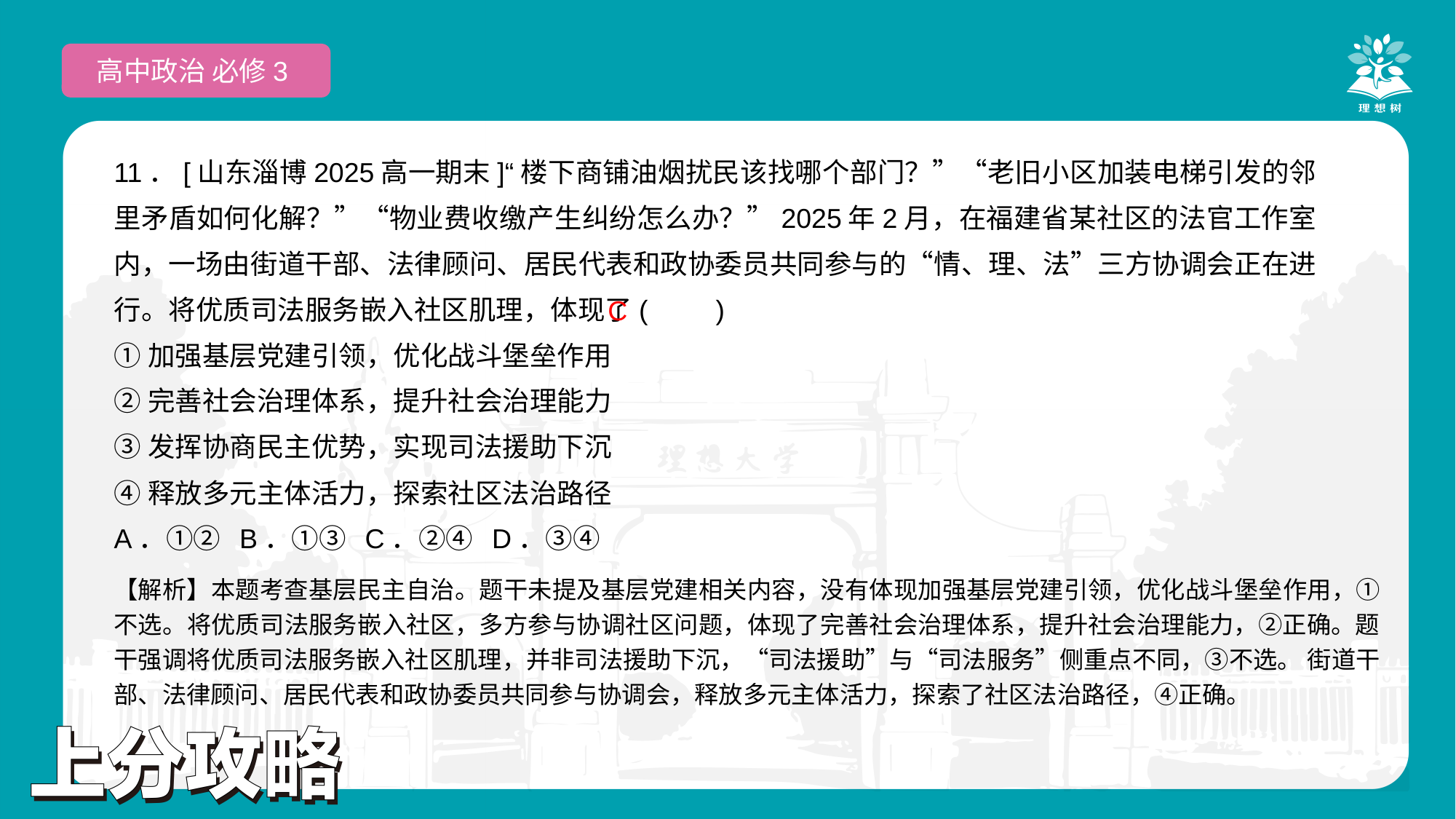

高中政治 必修3
11．[山东淄博2025高一期末]“楼下商铺油烟扰民该找哪个部门？”“老旧小区加装电梯引发的邻里矛盾如何化解？”“物业费收缴产生纠纷怎么办？”2025年2月，在福建省某社区的法官工作室内，一场由街道干部、法律顾问、居民代表和政协委员共同参与的“情、理、法”三方协调会正在进行。将优质司法服务嵌入社区肌理，体现了(　　)
①加强基层党建引领，优化战斗堡垒作用
②完善社会治理体系，提升社会治理能力
③发挥协商民主优势，实现司法援助下沉
④释放多元主体活力，探索社区法治路径
A．①②  B．①③  C．②④  D．③④
C
【解析】本题考查基层民主自治。题干未提及基层党建相关内容，没有体现加强基层党建引领，优化战斗堡垒作用，①不选。将优质司法服务嵌入社区，多方参与协调社区问题，体现了完善社会治理体系，提升社会治理能力，②正确。题干强调将优质司法服务嵌入社区肌理，并非司法援助下沉，“司法援助”与“司法服务”侧重点不同，③不选。 街道干部、法律顾问、居民代表和政协委员共同参与协调会，释放多元主体活力，探索了社区法治路径，④正确。